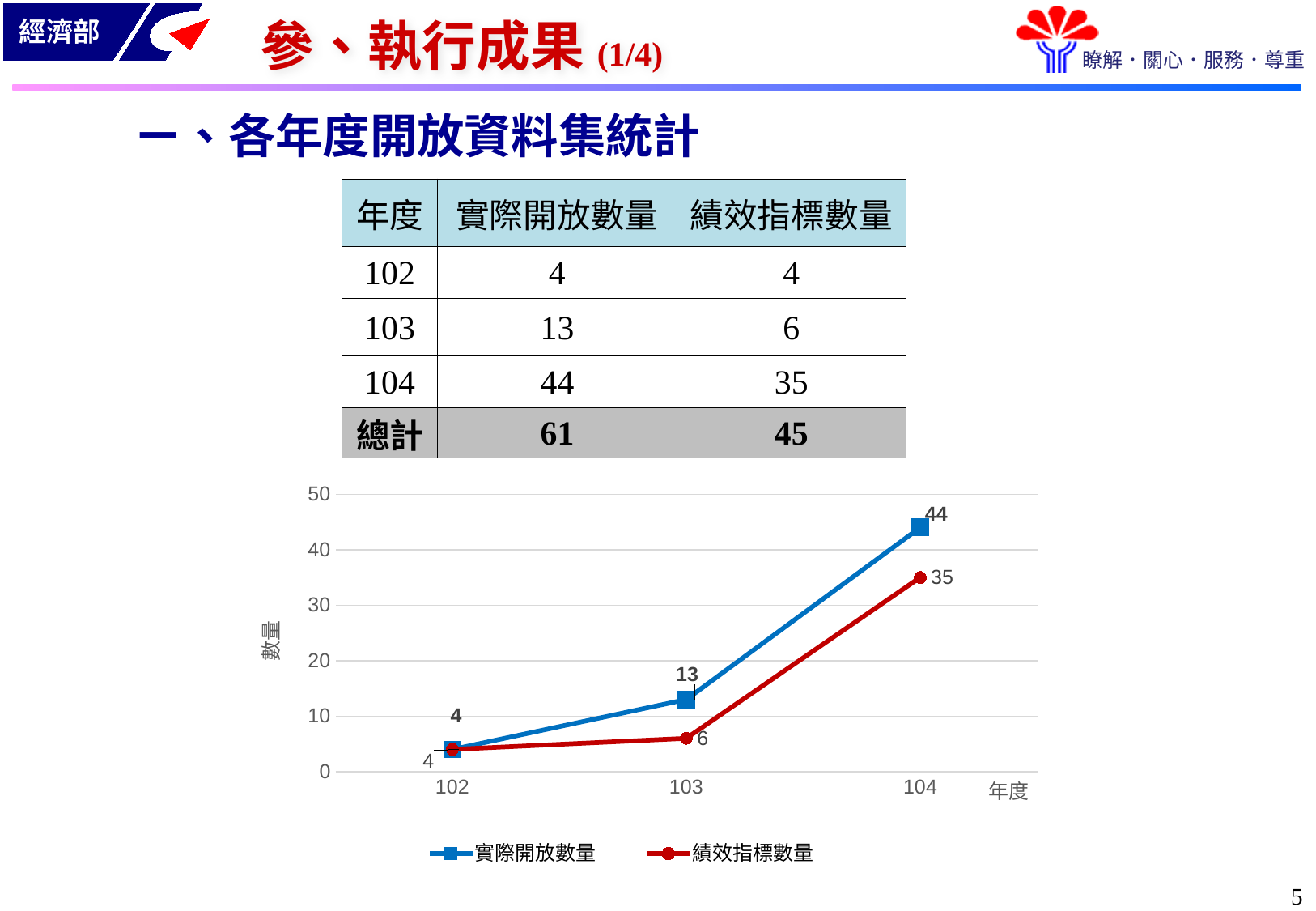

參、執行成果(1/4)
ㄧ、各年度開放資料集統計
| 年度 | 實際開放數量 | 績效指標數量 |
| --- | --- | --- |
| 102 | 4 | 4 |
| 103 | 13 | 6 |
| 104 | 44 | 35 |
| 總計 | 61 | 45 |

### Chart

| Category | 實際開放數量 | 績效指標數量 |
|---|---|---|
| 102 | 4.0 | 4.0 |
| 103 | 13.0 | 6.0 |
| 104 | 44.0 | 35.0 |
5